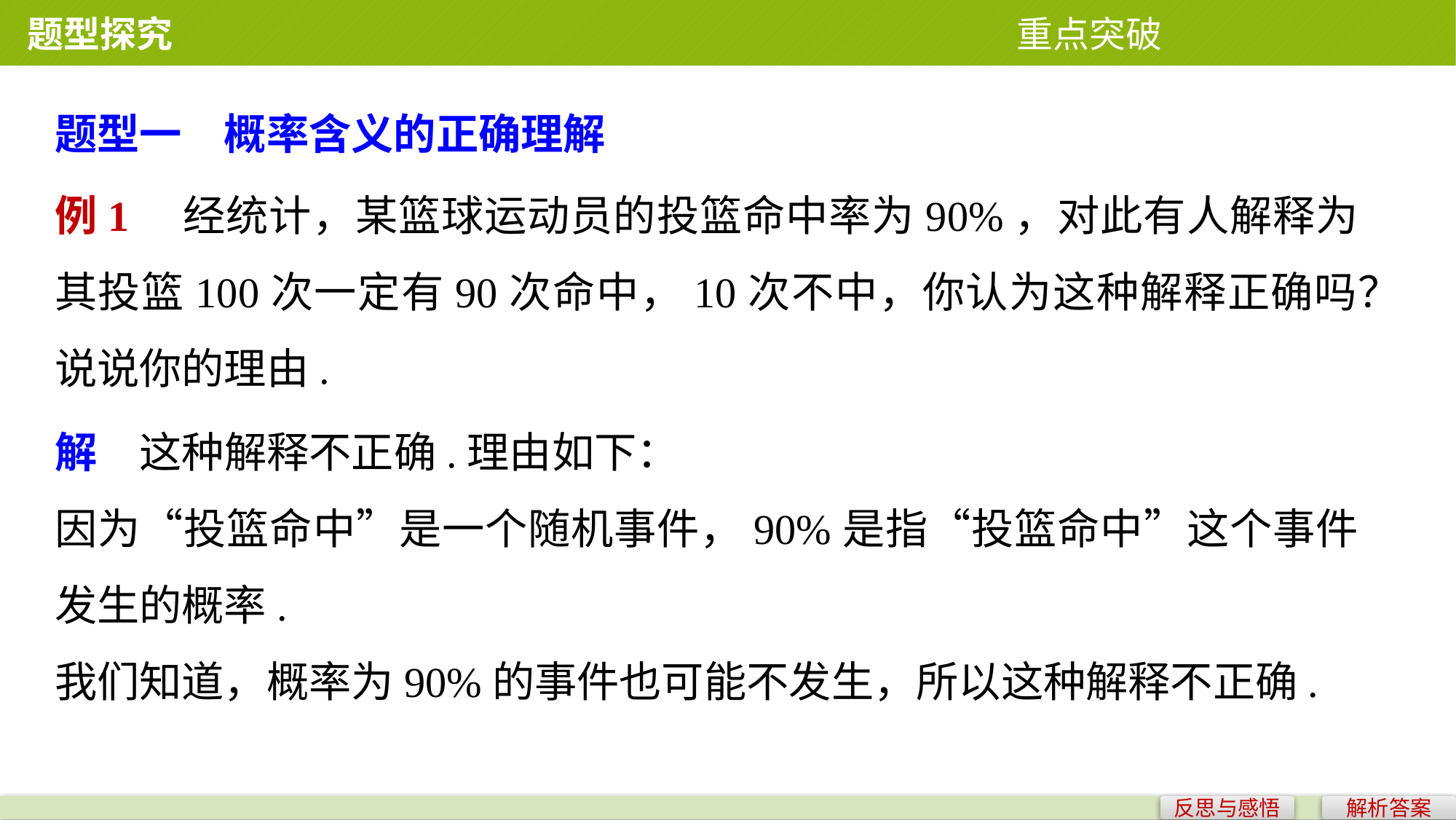

题型探究                                                                                                       重点突破
题型一　概率含义的正确理解
例1　经统计，某篮球运动员的投篮命中率为90%，对此有人解释为其投篮100次一定有90次命中，10次不中，你认为这种解释正确吗？说说你的理由.
解　这种解释不正确.理由如下：
因为“投篮命中”是一个随机事件，90%是指“投篮命中”这个事件发生的概率.
我们知道，概率为90%的事件也可能不发生，所以这种解释不正确.
反思与感悟
解析答案